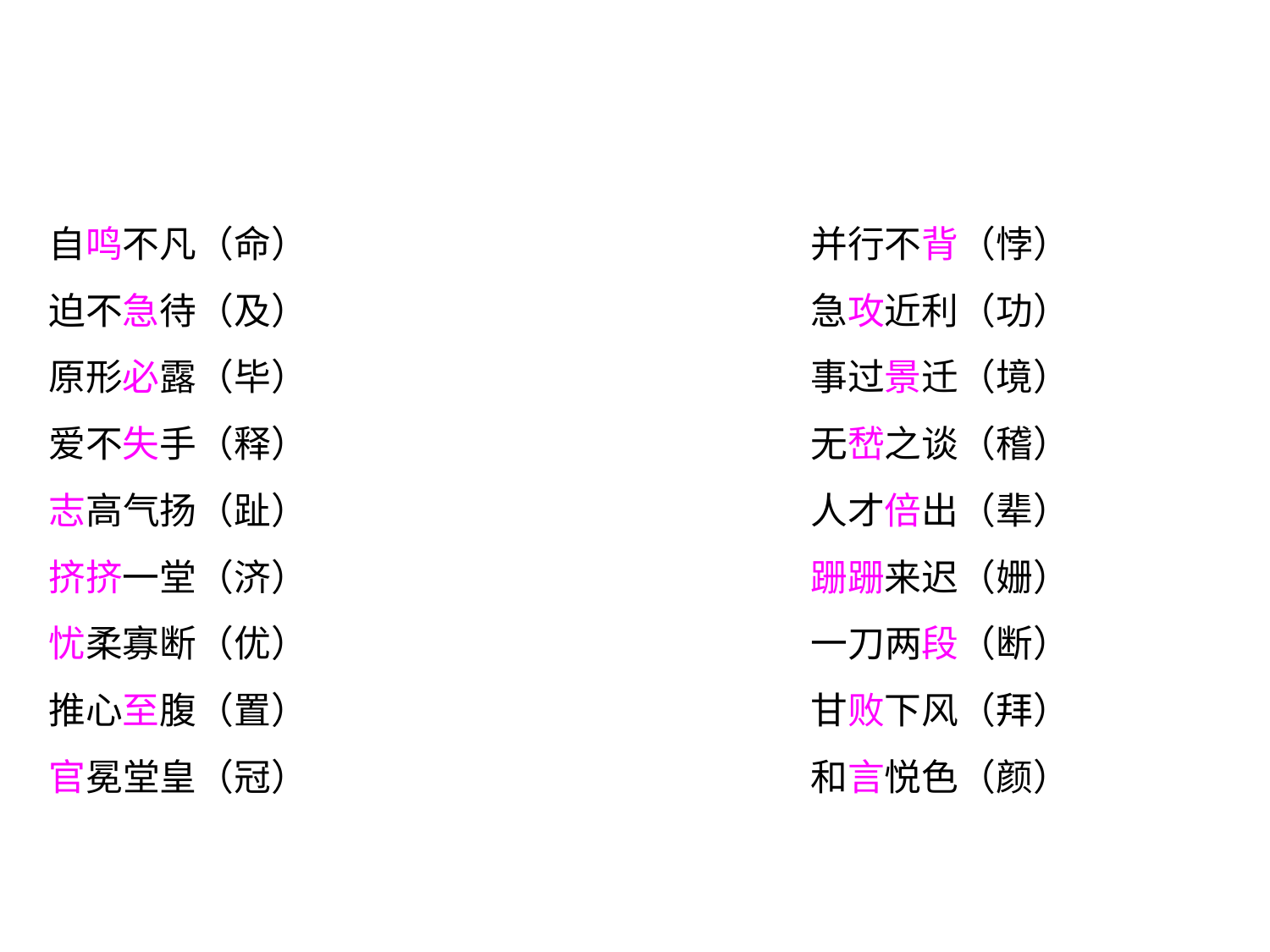

自鸣不凡（命）				并行不背（悖）
迫不急待（及）				急攻近利（功）
原形必露（毕）				事过景迁（境）
爱不失手（释）				无嵆之谈（稽）
志高气扬（趾）				人才倍出（辈）
挤挤一堂（济）				跚跚来迟（姗）
忧柔寡断（优）				一刀两段（断）
推心至腹（置）				甘败下风（拜）
官冕堂皇（冠）				和言悦色（颜）